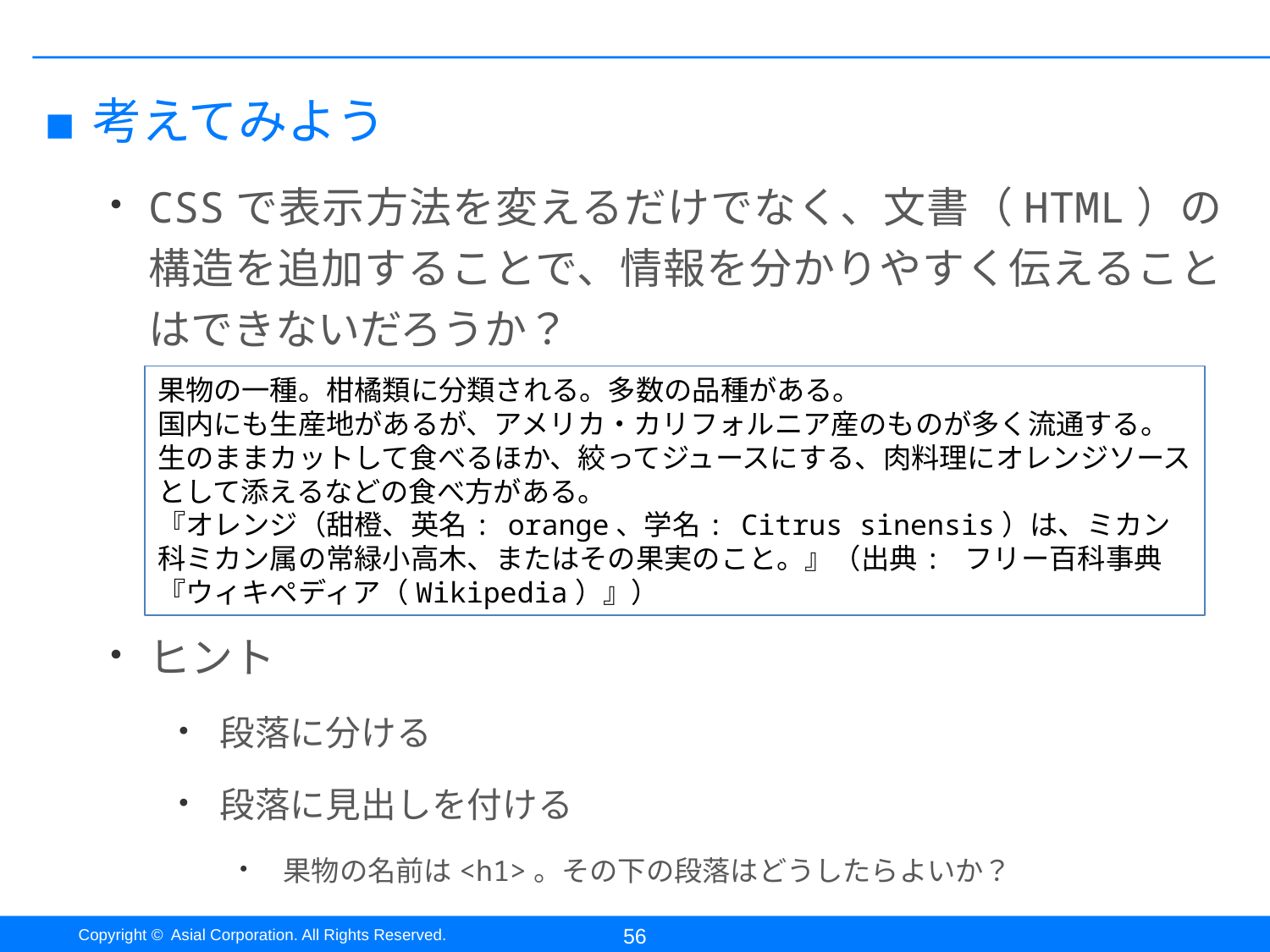

#

考えてみよう
CSSで表示方法を変えるだけでなく、文書（HTML）の構造を追加することで、情報を分かりやすく伝えることはできないだろうか？

ヒント
段落に分ける
段落に見出しを付ける
果物の名前は<h1>。その下の段落はどうしたらよいか？

果物の一種。柑橘類に分類される。多数の品種がある。
国内にも生産地があるが、アメリカ・カリフォルニア産のものが多く流通する。
生のままカットして食べるほか、絞ってジュースにする、肉料理にオレンジソースとして添えるなどの食べ方がある。
『オレンジ（甜橙、英名: orange、学名: Citrus sinensis）は、ミカン科ミカン属の常緑小高木、またはその果実のこと。』（出典: フリー百科事典『ウィキペディア（Wikipedia）』）
56